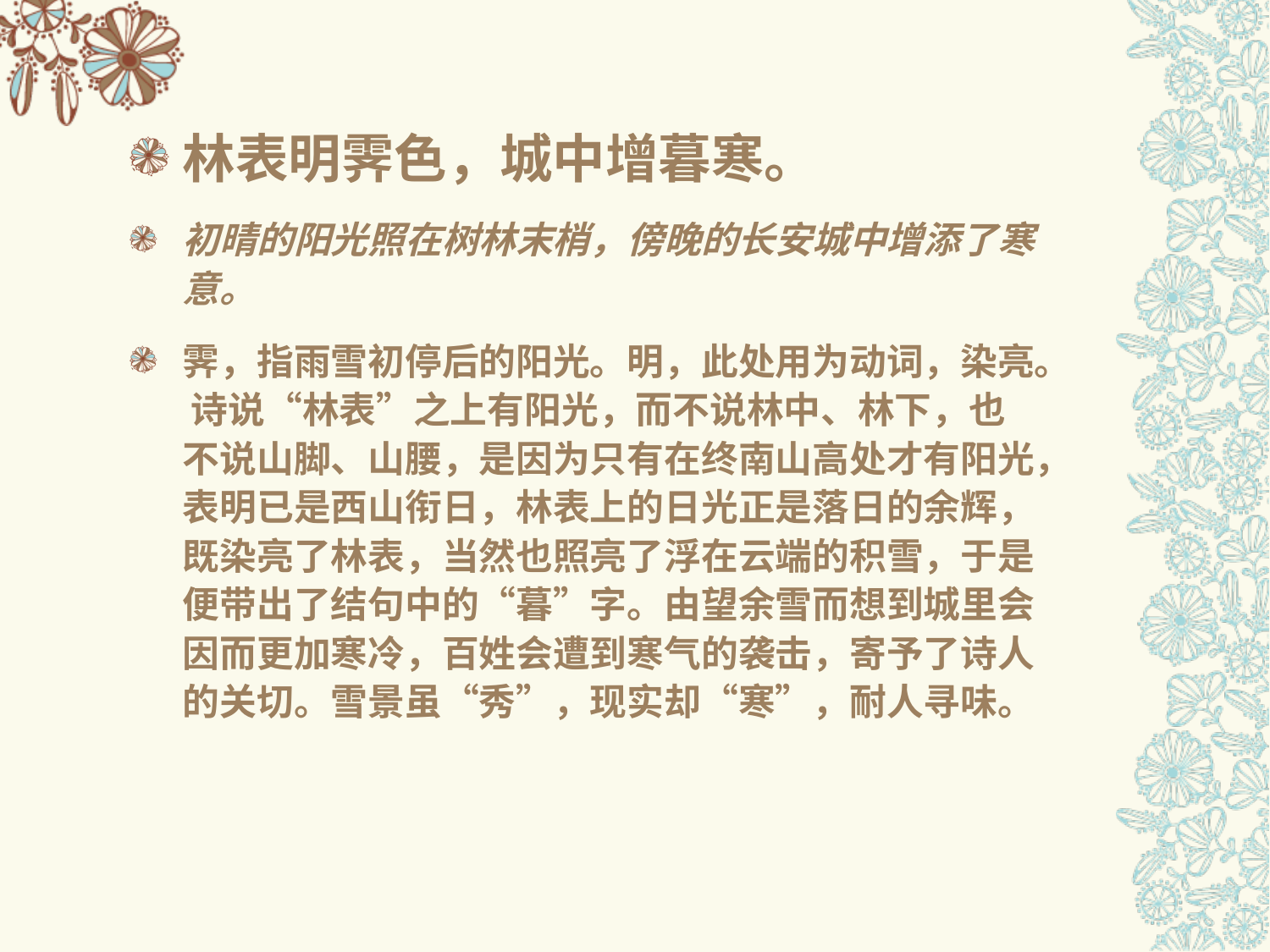

林表明霁色，城中增暮寒。
初晴的阳光照在树林末梢，傍晚的长安城中增添了寒意。
霁，指雨雪初停后的阳光。明，此处用为动词，染亮。 诗说“林表”之上有阳光，而不说林中、林下，也不说山脚、山腰，是因为只有在终南山高处才有阳光，表明已是西山衔日，林表上的日光正是落日的余辉，既染亮了林表，当然也照亮了浮在云端的积雪，于是便带出了结句中的“暮”字。由望余雪而想到城里会因而更加寒冷，百姓会遭到寒气的袭击，寄予了诗人的关切。雪景虽“秀”，现实却“寒”，耐人寻味。